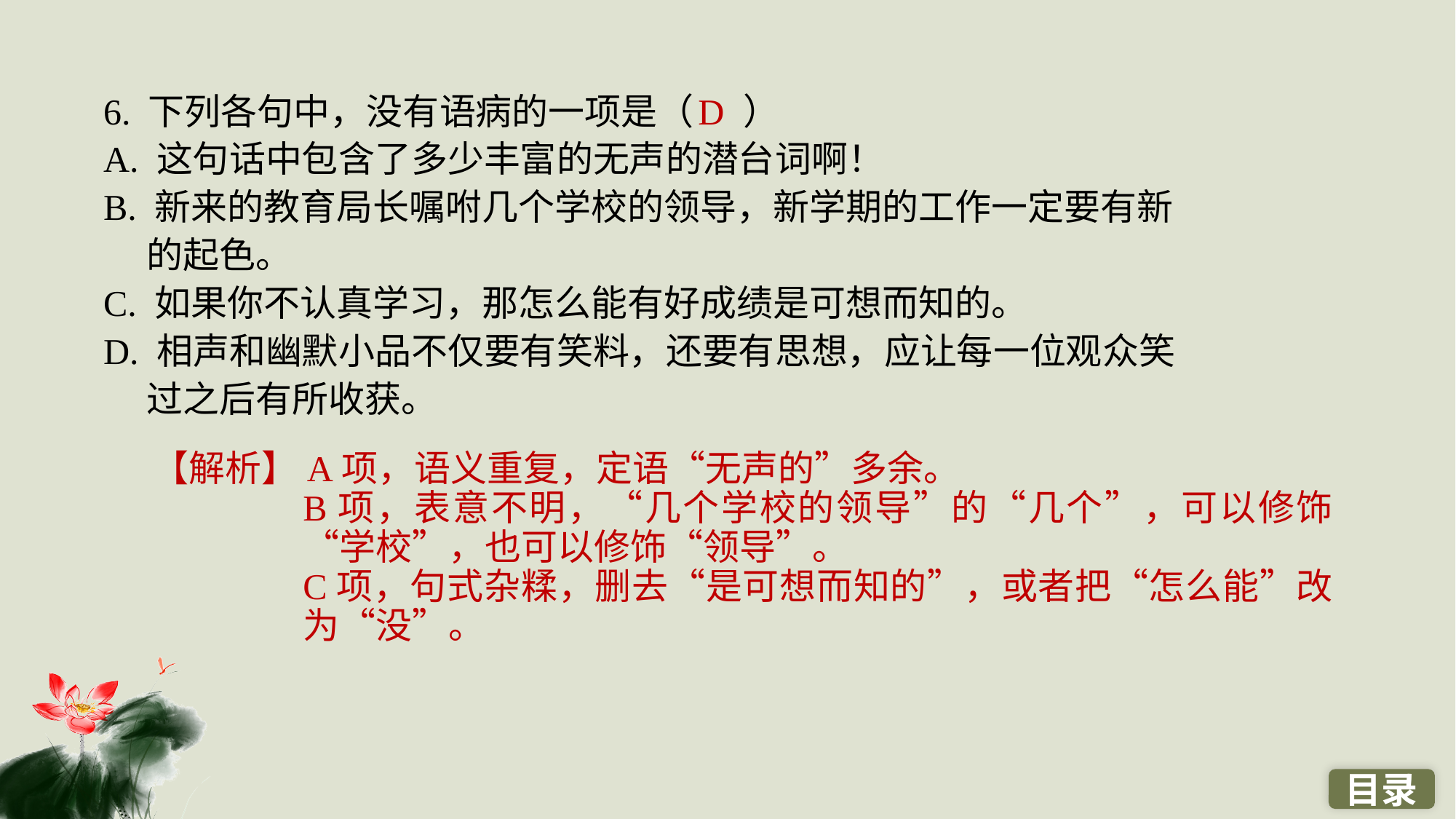

6. 下列各句中，没有语病的一项是（      ）
A. 这句话中包含了多少丰富的无声的潜台词啊！
B. 新来的教育局长嘱咐几个学校的领导，新学期的工作一定要有新的起色。
C. 如果你不认真学习，那怎么能有好成绩是可想而知的。
D. 相声和幽默小品不仅要有笑料，还要有思想，应让每一位观众笑过之后有所收获。
D
【解析】A项，语义重复，定语“无声的”多余。
B项，表意不明，“几个学校的领导”的“几个”，可以修饰“学校”，也可以修饰“领导”。
C项，句式杂糅，删去“是可想而知的”，或者把“怎么能”改为“没”。